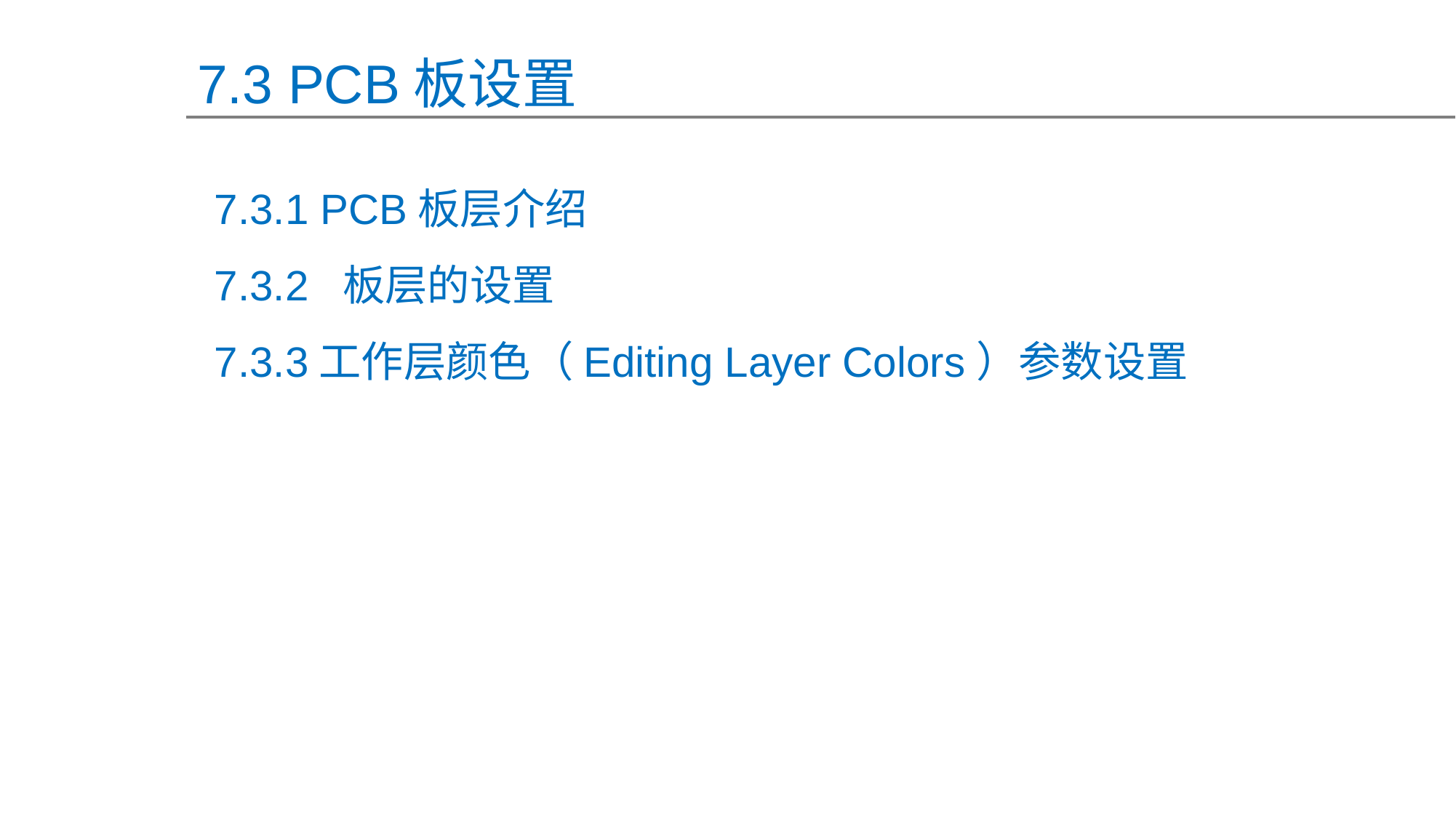

7.3 PCB板设置
7.3.1 PCB板层介绍
7.3.2  板层的设置
7.3.3工作层颜色（Editing Layer Colors）参数设置